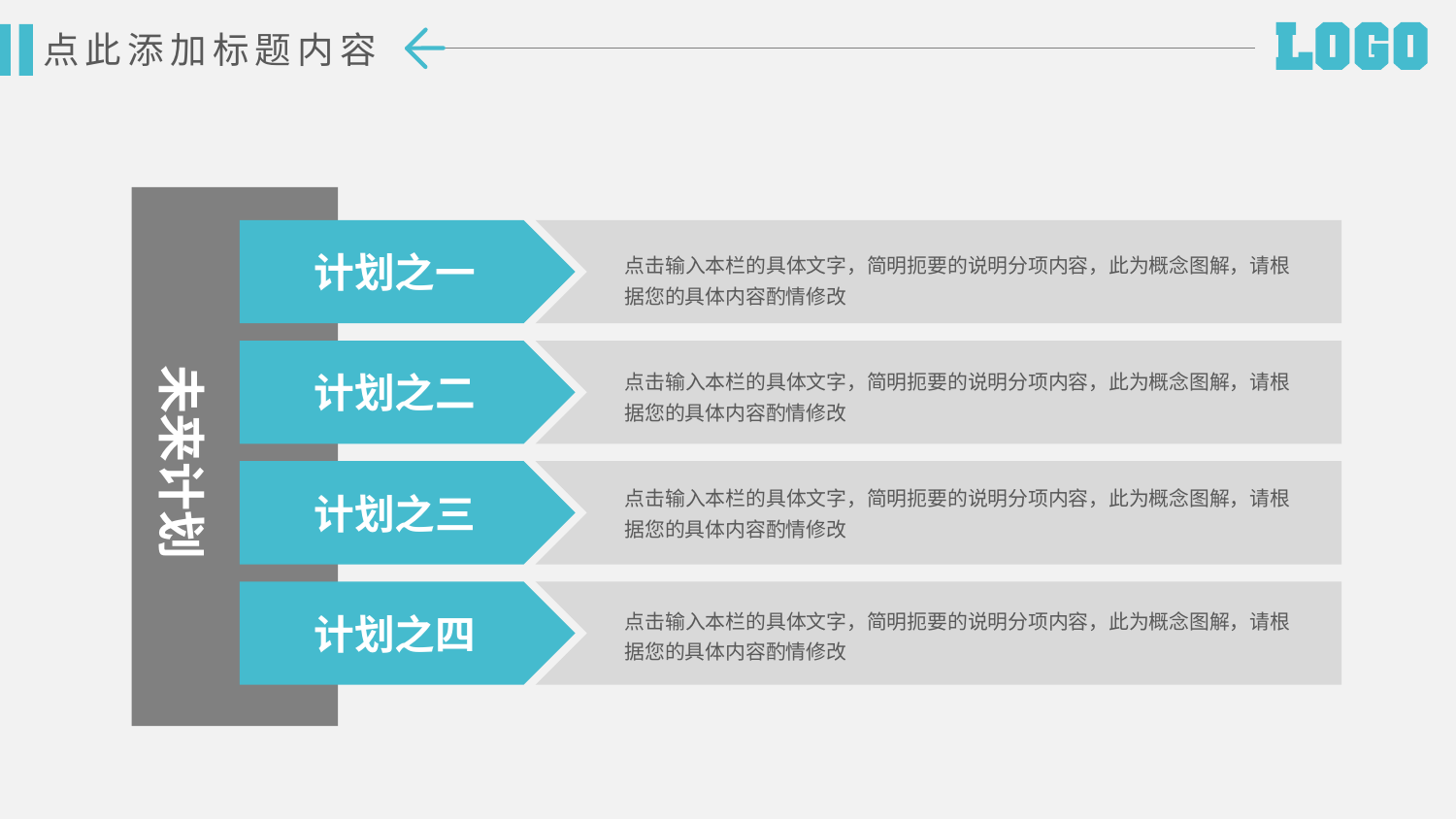

点此添加标题内容

点击输入本栏的具体文字，简明扼要的说明分项内容，此为概念图解，请根据您的具体内容酌情修改
计划之一

点击输入本栏的具体文字，简明扼要的说明分项内容，此为概念图解，请根据您的具体内容酌情修改
未来计划
计划之二

点击输入本栏的具体文字，简明扼要的说明分项内容，此为概念图解，请根据您的具体内容酌情修改
计划之三

点击输入本栏的具体文字，简明扼要的说明分项内容，此为概念图解，请根据您的具体内容酌情修改
计划之四